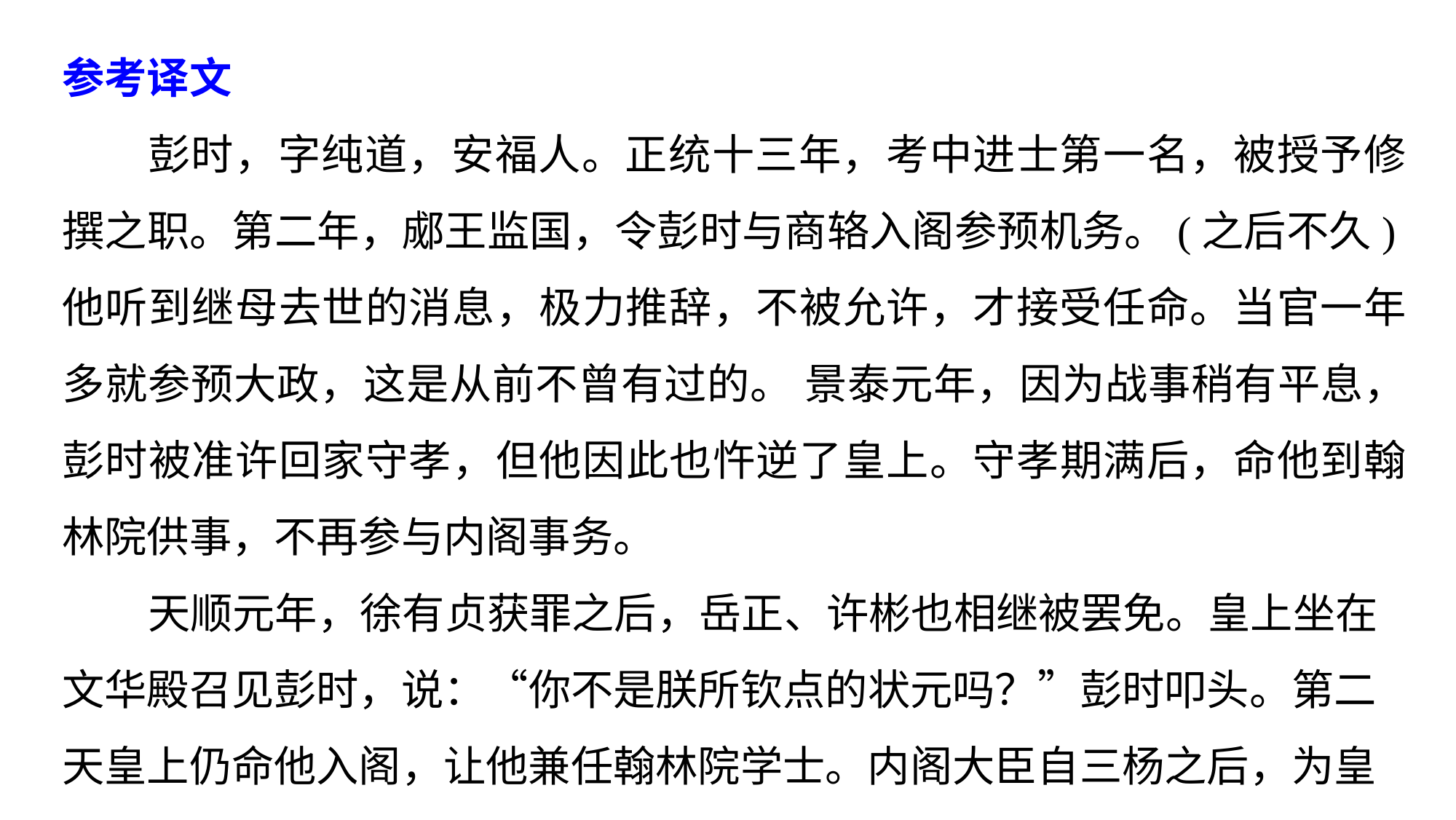

参考译文
彭时，字纯道，安福人。正统十三年，考中进士第一名，被授予修撰之职。第二年，郕王监国，令彭时与商辂入阁参预机务。(之后不久)他听到继母去世的消息，极力推辞，不被允许，才接受任命。当官一年多就参预大政，这是从前不曾有过的。 景泰元年，因为战事稍有平息，彭时被准许回家守孝，但他因此也忤逆了皇上。守孝期满后，命他到翰林院供事，不再参与内阁事务。
天顺元年，徐有贞获罪之后，岳正、许彬也相继被罢免。皇上坐在文华殿召见彭时，说：“你不是朕所钦点的状元吗？”彭时叩头。第二天皇上仍命他入阁，让他兼任翰林院学士。内阁大臣自三杨之后，为皇